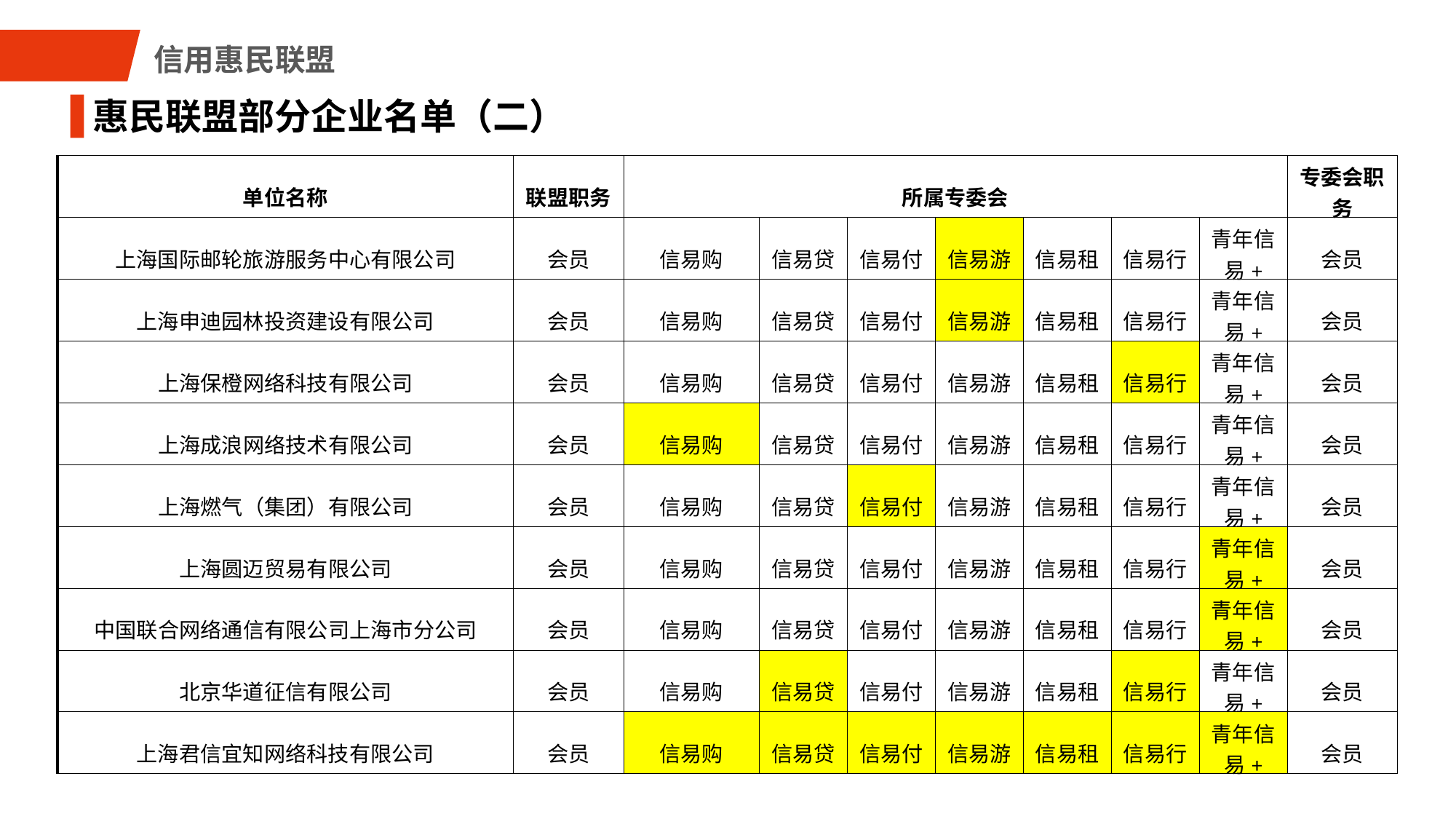

信用惠民联盟
惠民联盟部分企业名单（二）

| 单位名称 | 联盟职务 | 所属专委会 |  |  |  |  |  |  | 专委会职务 |
| --- | --- | --- | --- | --- | --- | --- | --- | --- | --- |
| 上海国际邮轮旅游服务中心有限公司 | 会员 | 信易购 | 信易贷 | 信易付 | 信易游 | 信易租 | 信易行 | 青年信易+ | 会员 |
| 上海申迪园林投资建设有限公司 | 会员 | 信易购 | 信易贷 | 信易付 | 信易游 | 信易租 | 信易行 | 青年信易+ | 会员 |
| 上海保橙网络科技有限公司 | 会员 | 信易购 | 信易贷 | 信易付 | 信易游 | 信易租 | 信易行 | 青年信易+ | 会员 |
| 上海成浪网络技术有限公司 | 会员 | 信易购 | 信易贷 | 信易付 | 信易游 | 信易租 | 信易行 | 青年信易+ | 会员 |
| 上海燃气（集团）有限公司 | 会员 | 信易购 | 信易贷 | 信易付 | 信易游 | 信易租 | 信易行 | 青年信易+ | 会员 |
| 上海圆迈贸易有限公司 | 会员 | 信易购 | 信易贷 | 信易付 | 信易游 | 信易租 | 信易行 | 青年信易+ | 会员 |
| 中国联合网络通信有限公司上海市分公司 | 会员 | 信易购 | 信易贷 | 信易付 | 信易游 | 信易租 | 信易行 | 青年信易+ | 会员 |
| 北京华道征信有限公司 | 会员 | 信易购 | 信易贷 | 信易付 | 信易游 | 信易租 | 信易行 | 青年信易+ | 会员 |
| 上海君信宜知网络科技有限公司 | 会员 | 信易购 | 信易贷 | 信易付 | 信易游 | 信易租 | 信易行 | 青年信易+ | 会员 |